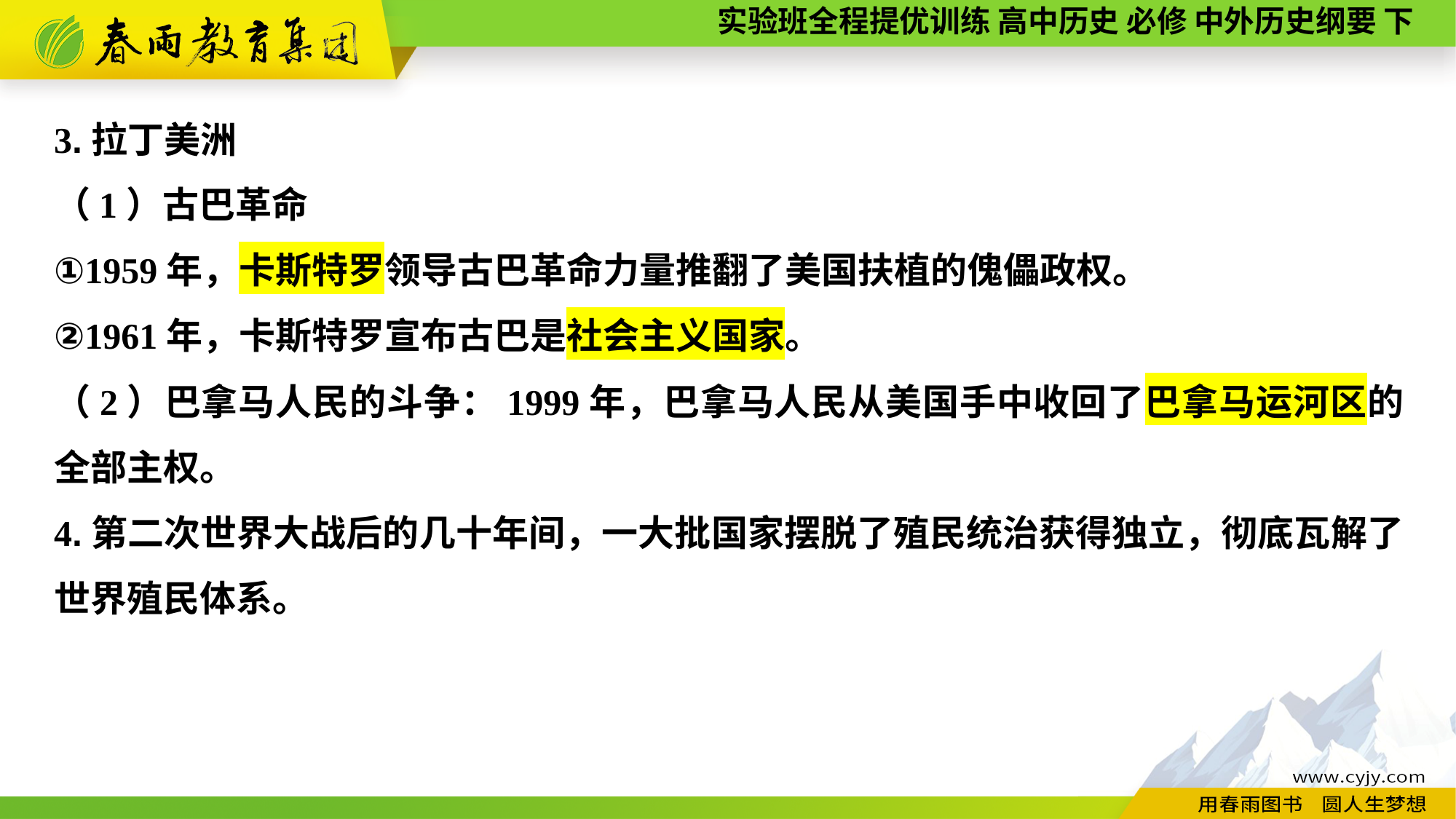

3.拉丁美洲
（1）古巴革命
①1959年，卡斯特罗领导古巴革命力量推翻了美国扶植的傀儡政权。
②1961年，卡斯特罗宣布古巴是社会主义国家。
（2）巴拿马人民的斗争：1999年，巴拿马人民从美国手中收回了巴拿马运河区的全部主权。
4.第二次世界大战后的几十年间，一大批国家摆脱了殖民统治获得独立，彻底瓦解了世界殖民体系。